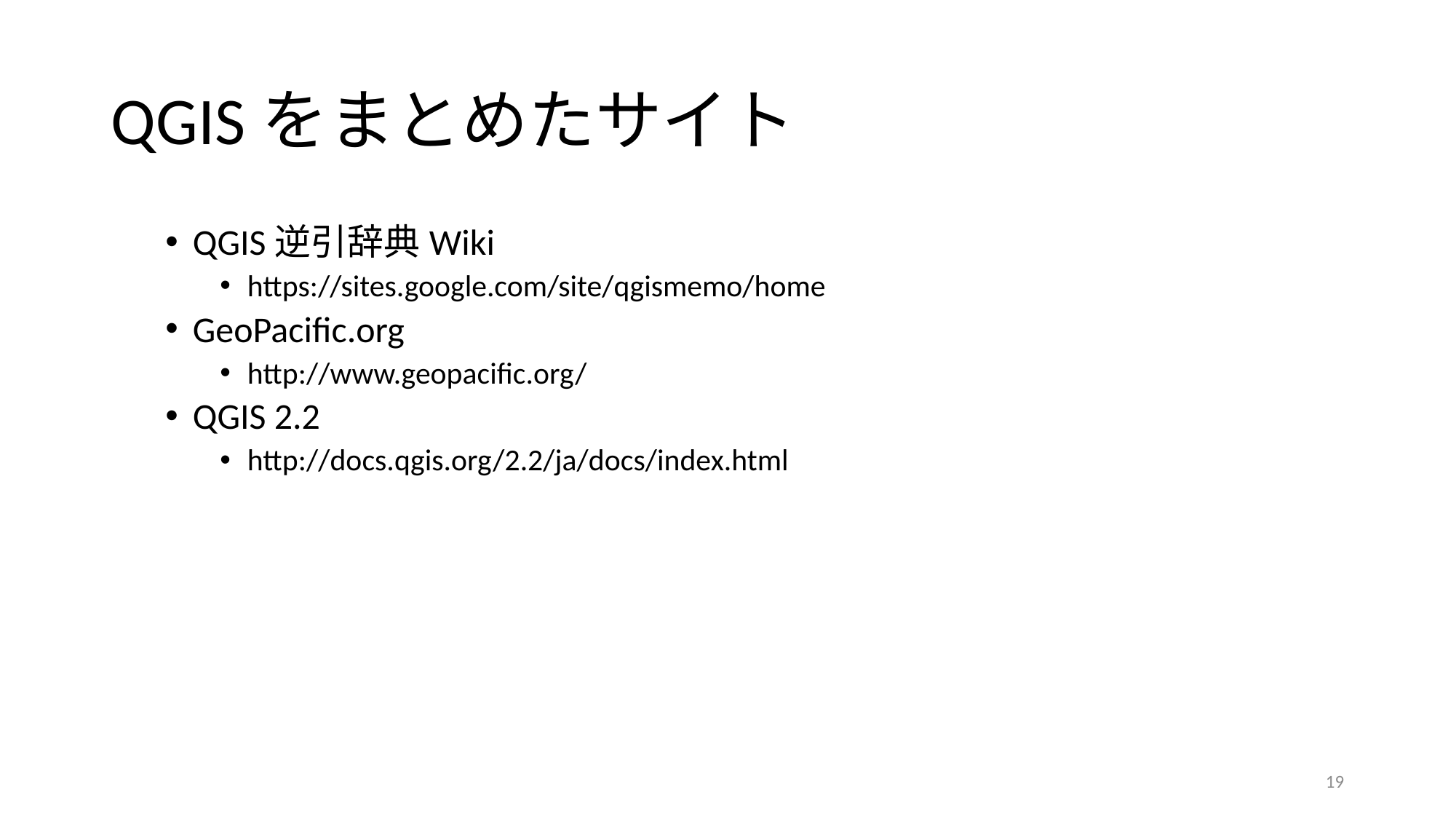

# QGISをまとめたサイト
QGIS逆引辞典Wiki
https://sites.google.com/site/qgismemo/home
GeoPacific.org
http://www.geopacific.org/
QGIS 2.2
http://docs.qgis.org/2.2/ja/docs/index.html

19